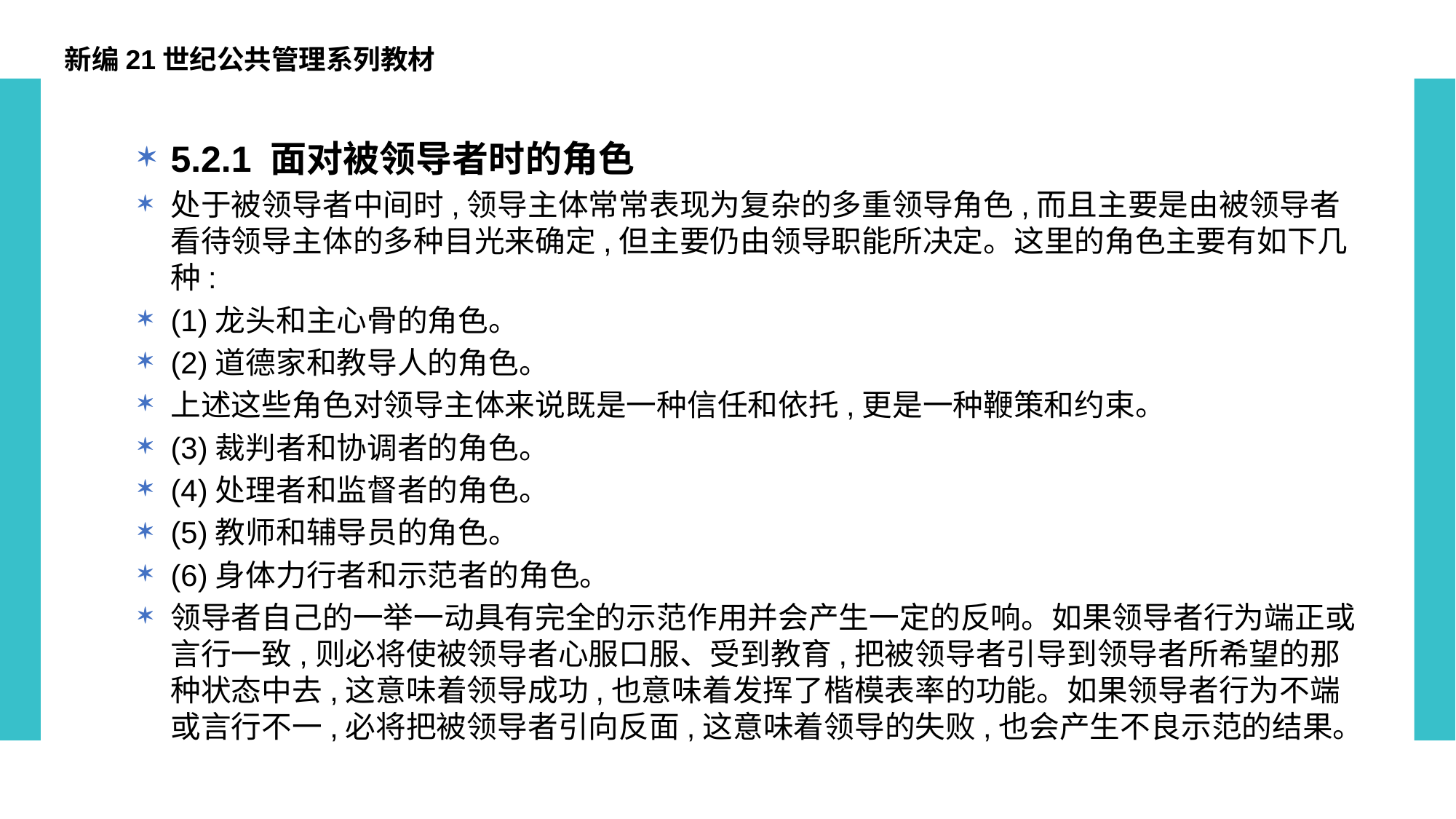

新编21世纪公共管理系列教材
5.2.1 面对被领导者时的角色
处于被领导者中间时,领导主体常常表现为复杂的多重领导角色,而且主要是由被领导者看待领导主体的多种目光来确定,但主要仍由领导职能所决定。这里的角色主要有如下几种:
(1)龙头和主心骨的角色。
(2)道德家和教导人的角色。
上述这些角色对领导主体来说既是一种信任和依托,更是一种鞭策和约束。
(3)裁判者和协调者的角色。
(4)处理者和监督者的角色。
(5)教师和辅导员的角色。
(6)身体力行者和示范者的角色。
领导者自己的一举一动具有完全的示范作用并会产生一定的反响。如果领导者行为端正或言行一致,则必将使被领导者心服口服、受到教育,把被领导者引导到领导者所希望的那种状态中去,这意味着领导成功,也意味着发挥了楷模表率的功能。如果领导者行为不端或言行不一,必将把被领导者引向反面,这意味着领导的失败,也会产生不良示范的结果。